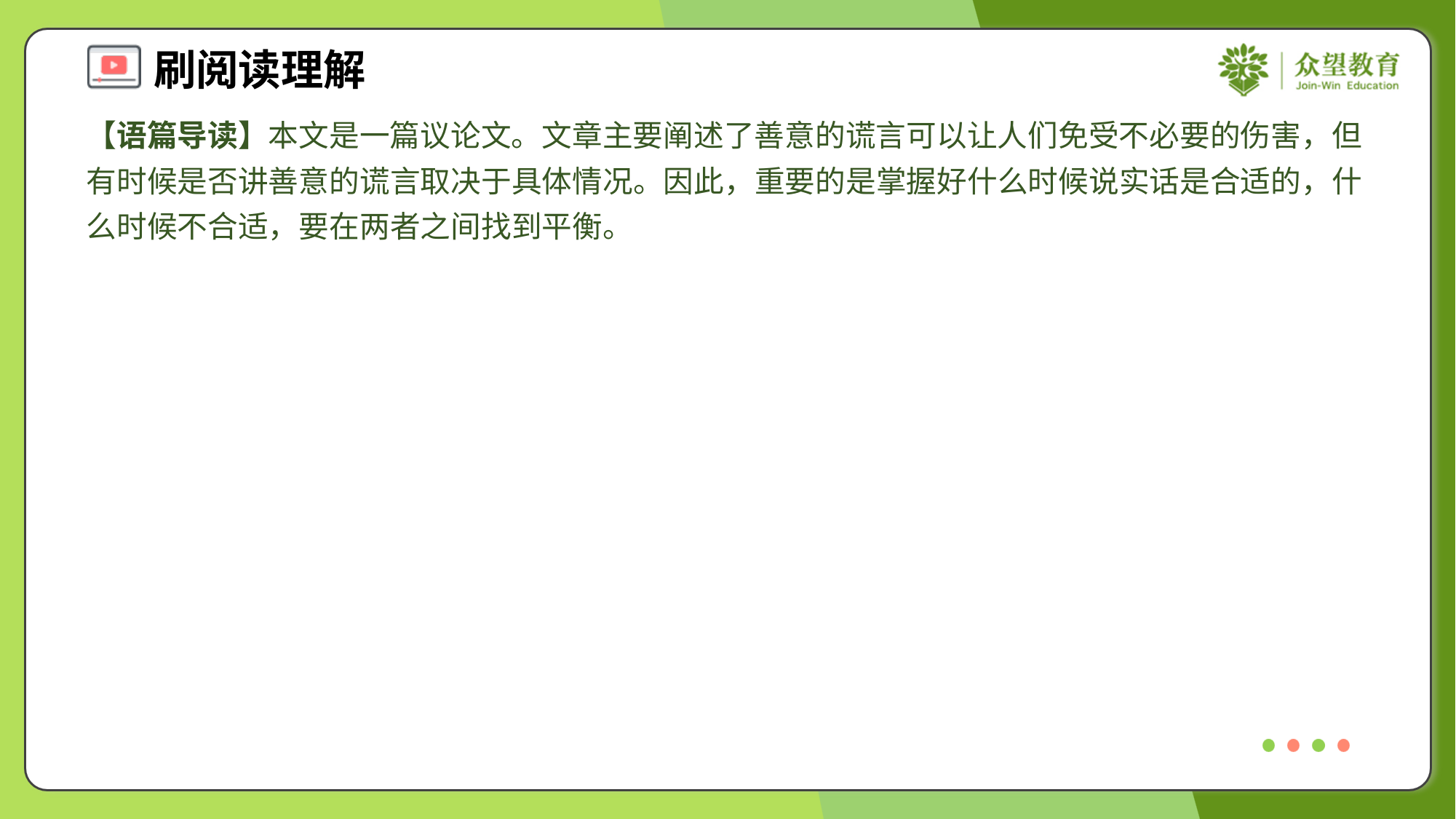

【语篇导读】本文是一篇议论文。文章主要阐述了善意的谎言可以让人们免受不必要的伤害，但有时候是否讲善意的谎言取决于具体情况。因此，重要的是掌握好什么时候说实话是合适的，什么时候不合适，要在两者之间找到平衡。